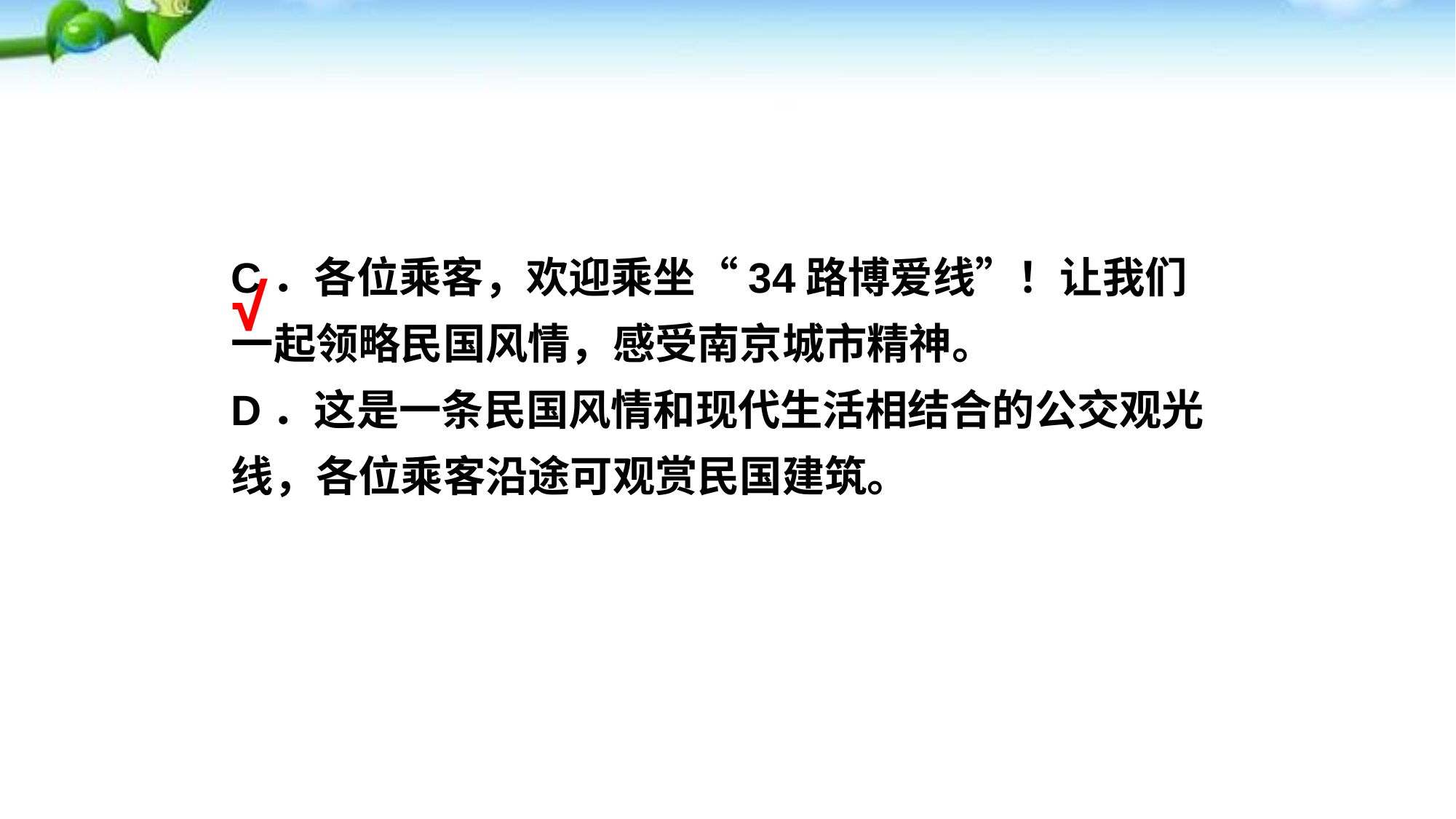

C．各位乘客，欢迎乘坐“34路博爱线”！让我们一起领略民国风情，感受南京城市精神。
D．这是一条民国风情和现代生活相结合的公交观光线，各位乘客沿途可观赏民国建筑。
√